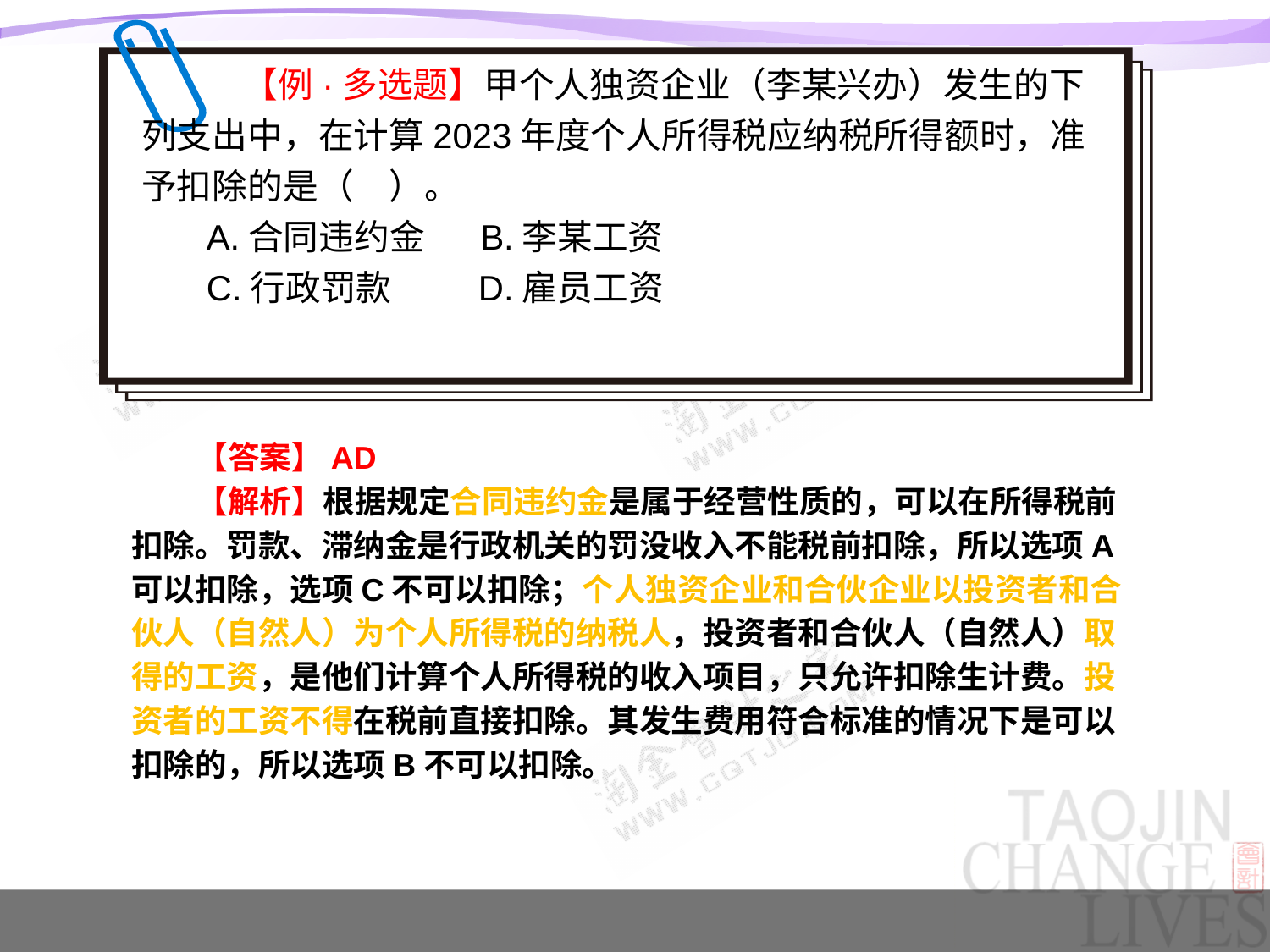

【例·多选题】甲个人独资企业（李某兴办）发生的下列支出中，在计算2023年度个人所得税应纳税所得额时，准予扣除的是（　）。
A.合同违约金      B.李某工资
C.行政罚款          D.雇员工资
损失
【答案】AD
【解析】根据规定合同违约金是属于经营性质的，可以在所得税前扣除。罚款、滞纳金是行政机关的罚没收入不能税前扣除，所以选项A可以扣除，选项C不可以扣除；个人独资企业和合伙企业以投资者和合伙人（自然人）为个人所得税的纳税人，投资者和合伙人（自然人）取得的工资，是他们计算个人所得税的收入项目，只允许扣除生计费。投资者的工资不得在税前直接扣除。其发生费用符合标准的情况下是可以扣除的，所以选项B不可以扣除。